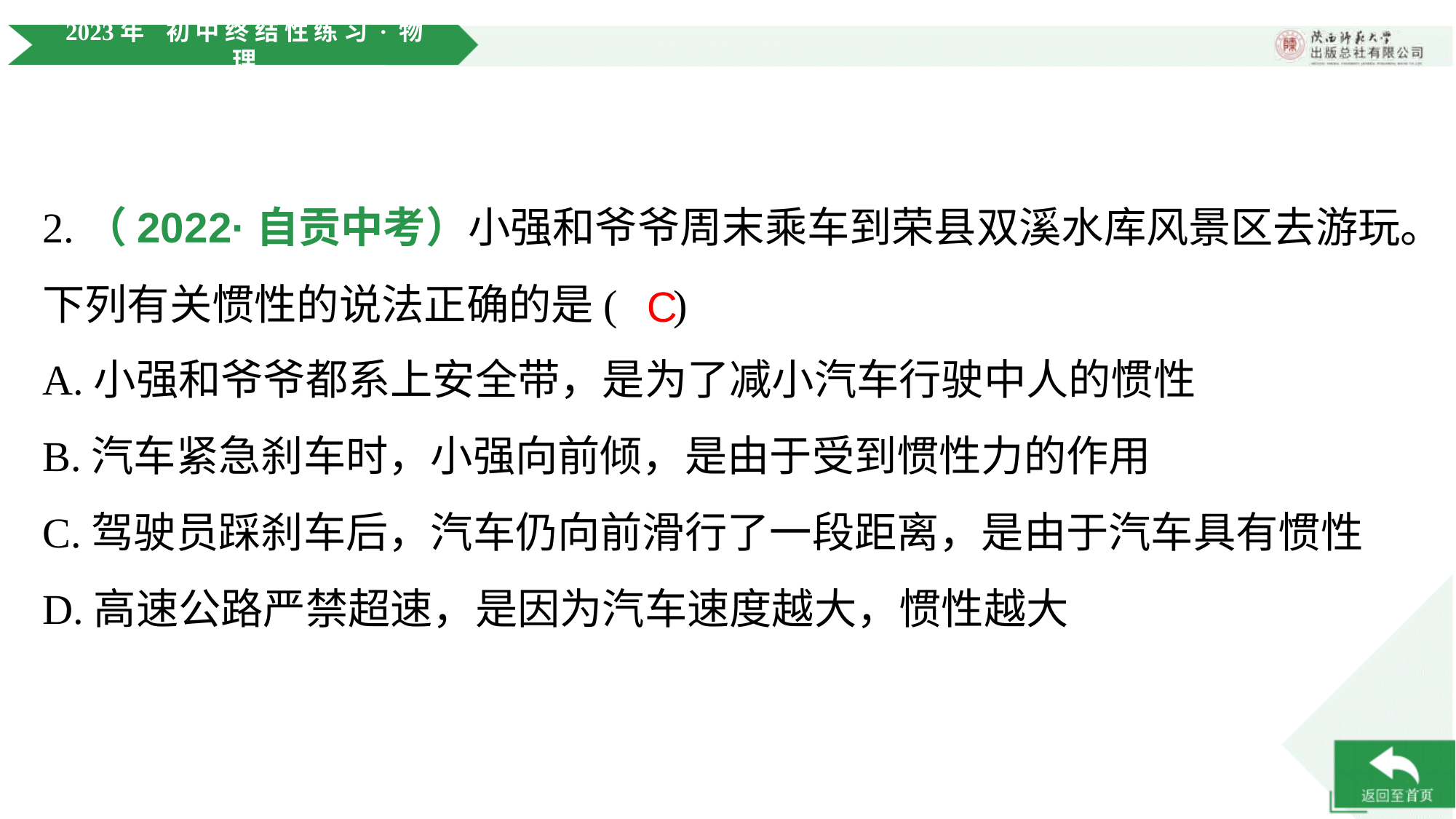

2.（2022·自贡中考）小强和爷爷周末乘车到荣县双溪水库风景区去游玩。
下列有关惯性的说法正确的是(     )
C
A.小强和爷爷都系上安全带，是为了减小汽车行驶中人的惯性
B.汽车紧急刹车时，小强向前倾，是由于受到惯性力的作用
C.驾驶员踩刹车后，汽车仍向前滑行了一段距离，是由于汽车具有惯性
D.高速公路严禁超速，是因为汽车速度越大，惯性越大